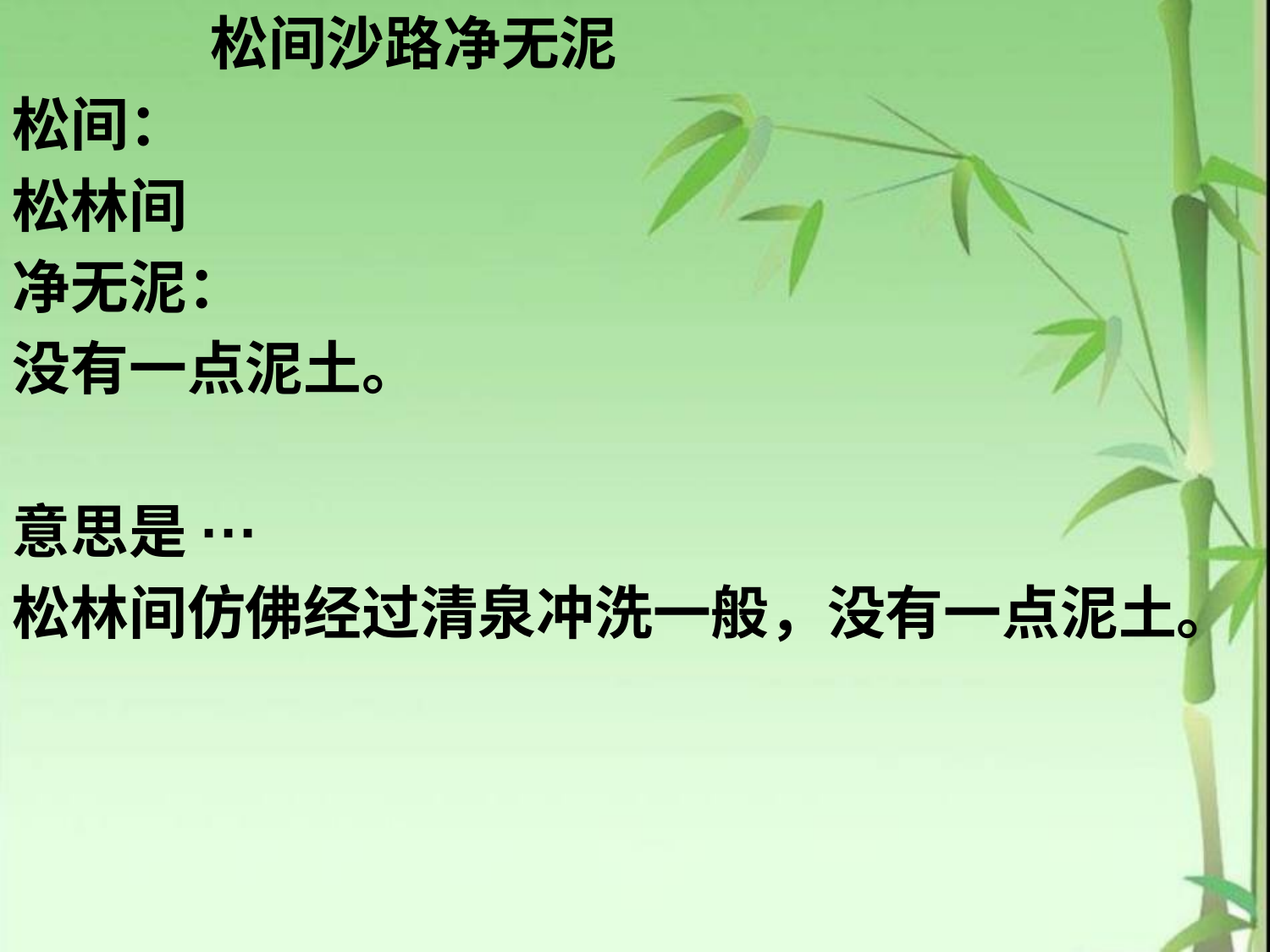

松间沙路净无泥
松间：
松林间
净无泥：
没有一点泥土。

意思是···
松林间仿佛经过清泉冲洗一般，没有一点泥土。